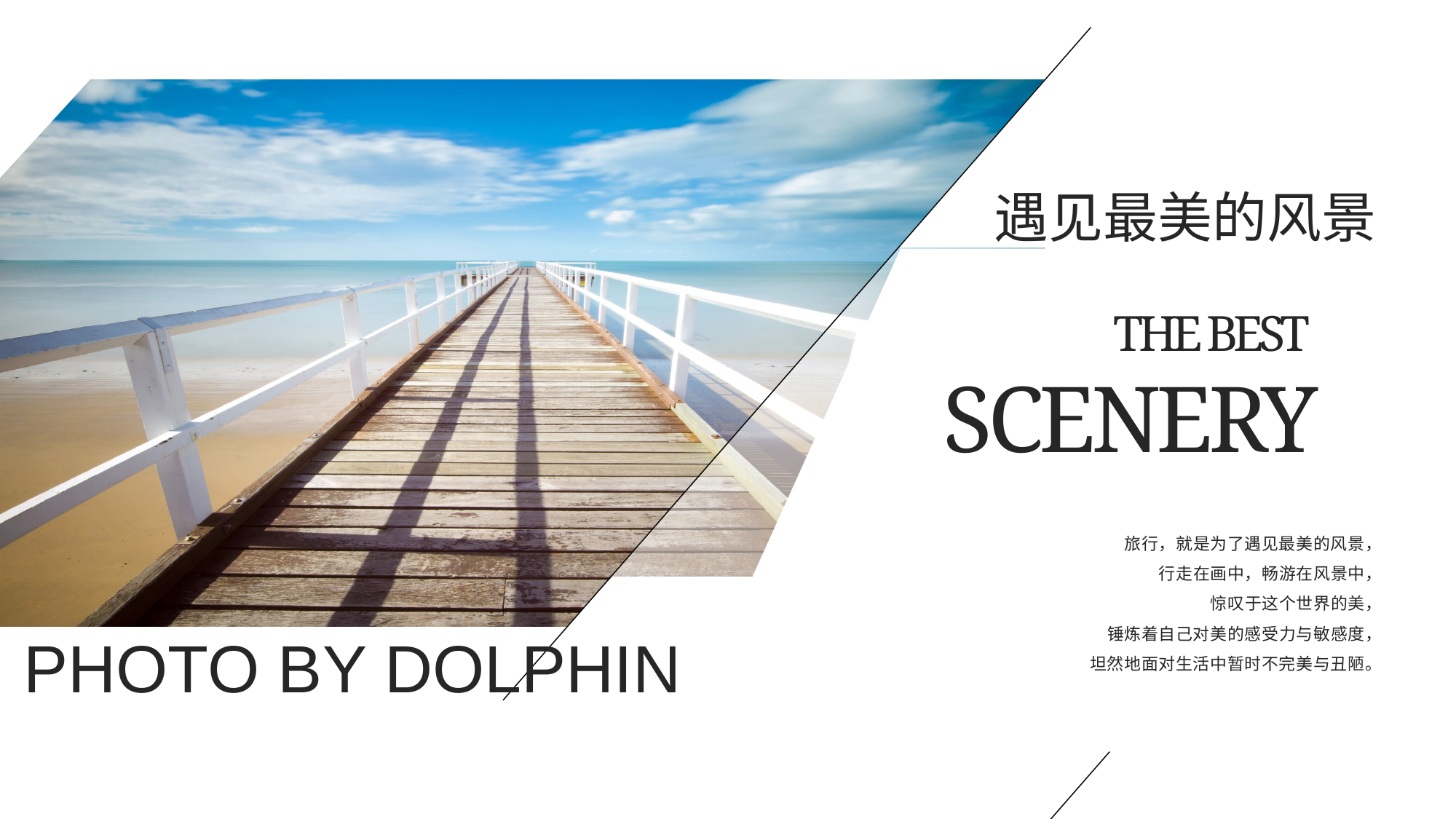

遇见最美的风景

THE BEST
SCENERY

旅行，就是为了遇见最美的风景，
行走在画中，畅游在风景中，
惊叹于这个世界的美，
锤炼着自己对美的感受力与敏感度，
坦然地面对生活中暂时不完美与丑陋。

PHOTO BY DOLPHIN